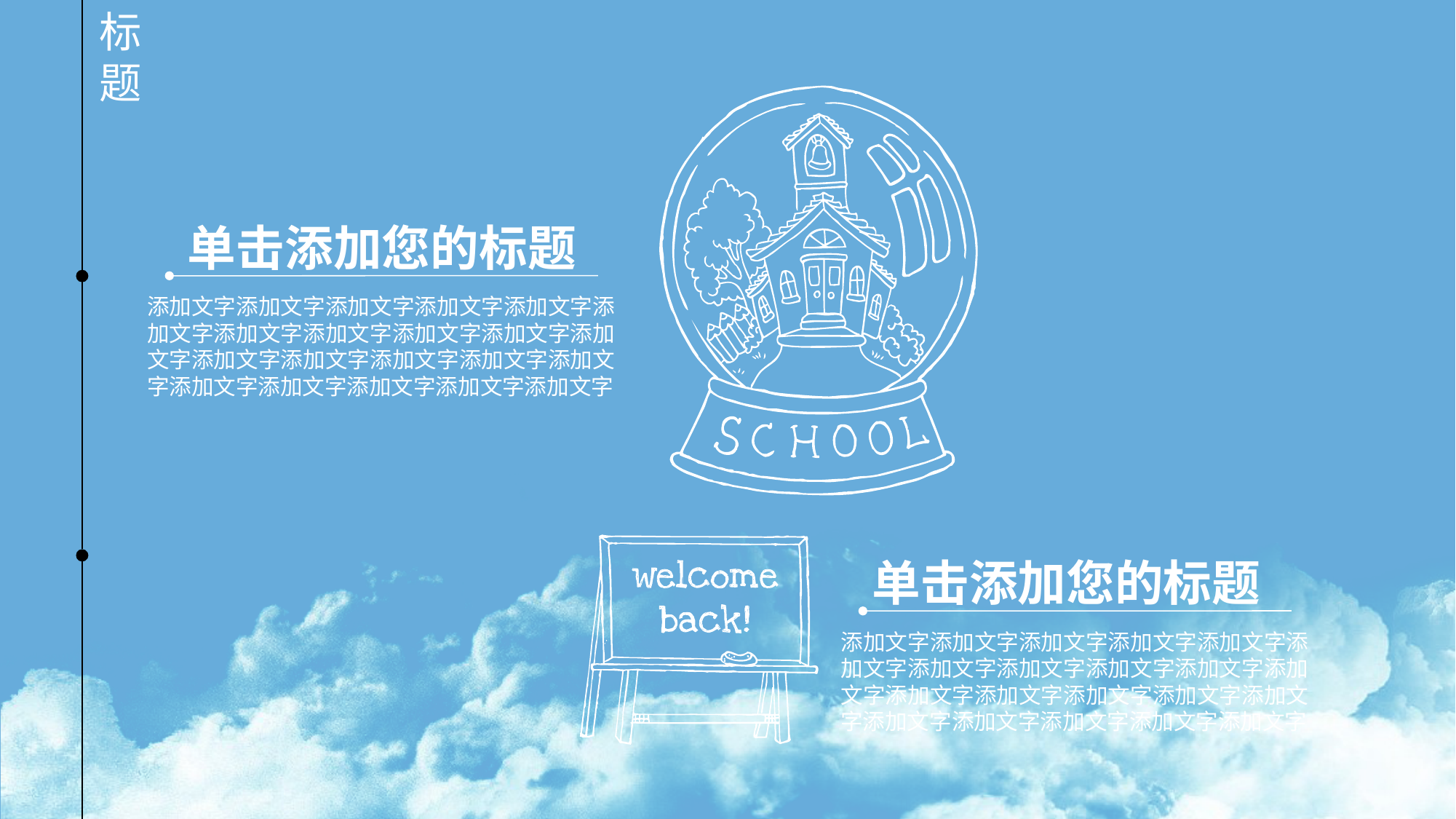

标题

单击添加您的标题
添加文字添加文字添加文字添加文字添加文字添加文字添加文字添加文字添加文字添加文字添加文字添加文字添加文字添加文字添加文字添加文字添加文字添加文字添加文字添加文字添加文字

单击添加您的标题
添加文字添加文字添加文字添加文字添加文字添加文字添加文字添加文字添加文字添加文字添加文字添加文字添加文字添加文字添加文字添加文字添加文字添加文字添加文字添加文字添加文字